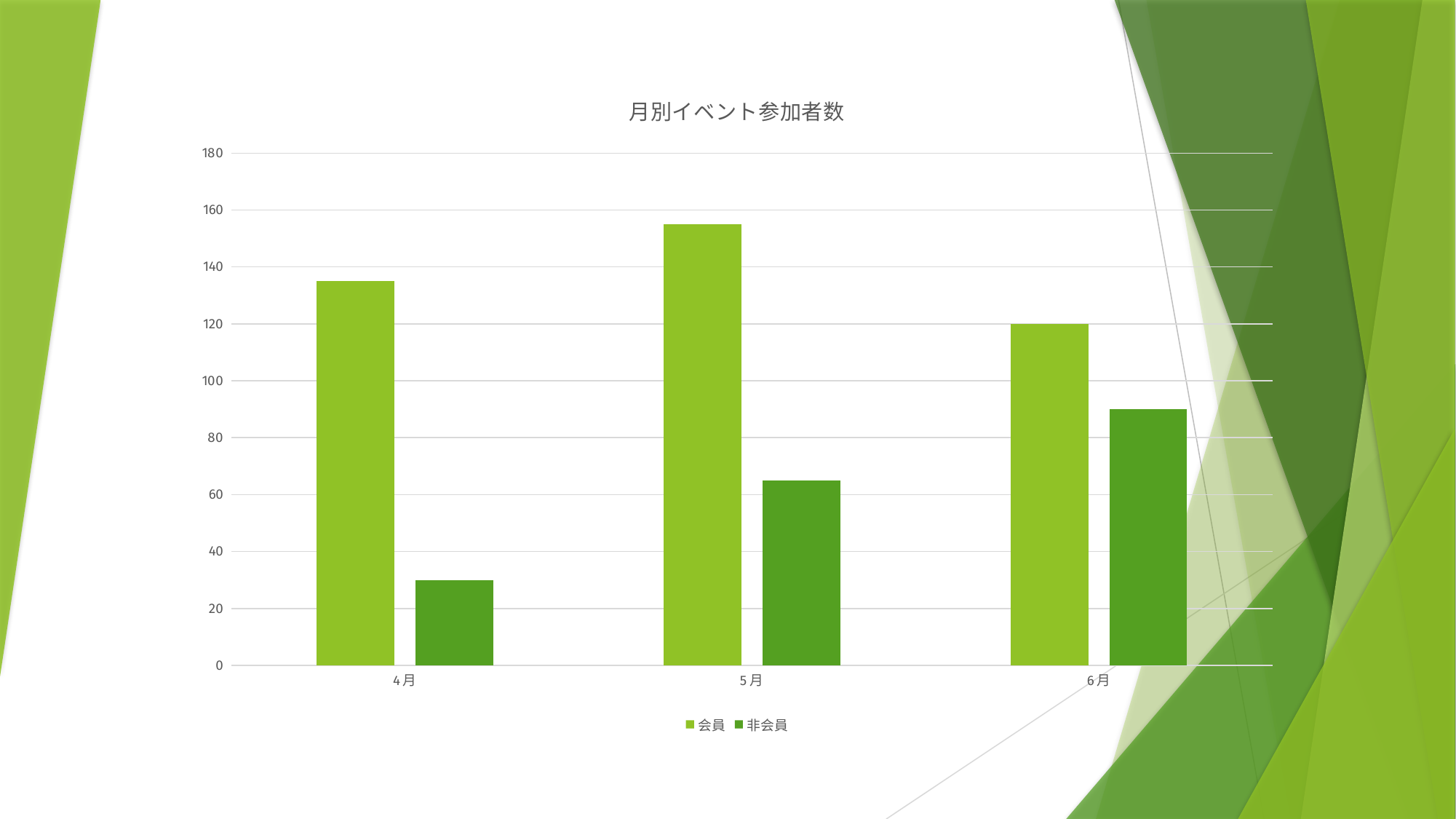

### Chart:

| Category | 会員 | 非会員 |
|---|---|---|
| 4月 | 135.0 | 30.0 |
| 5月 | 155.0 | 65.0 |
| 6月 | 120.0 | 90.0 |